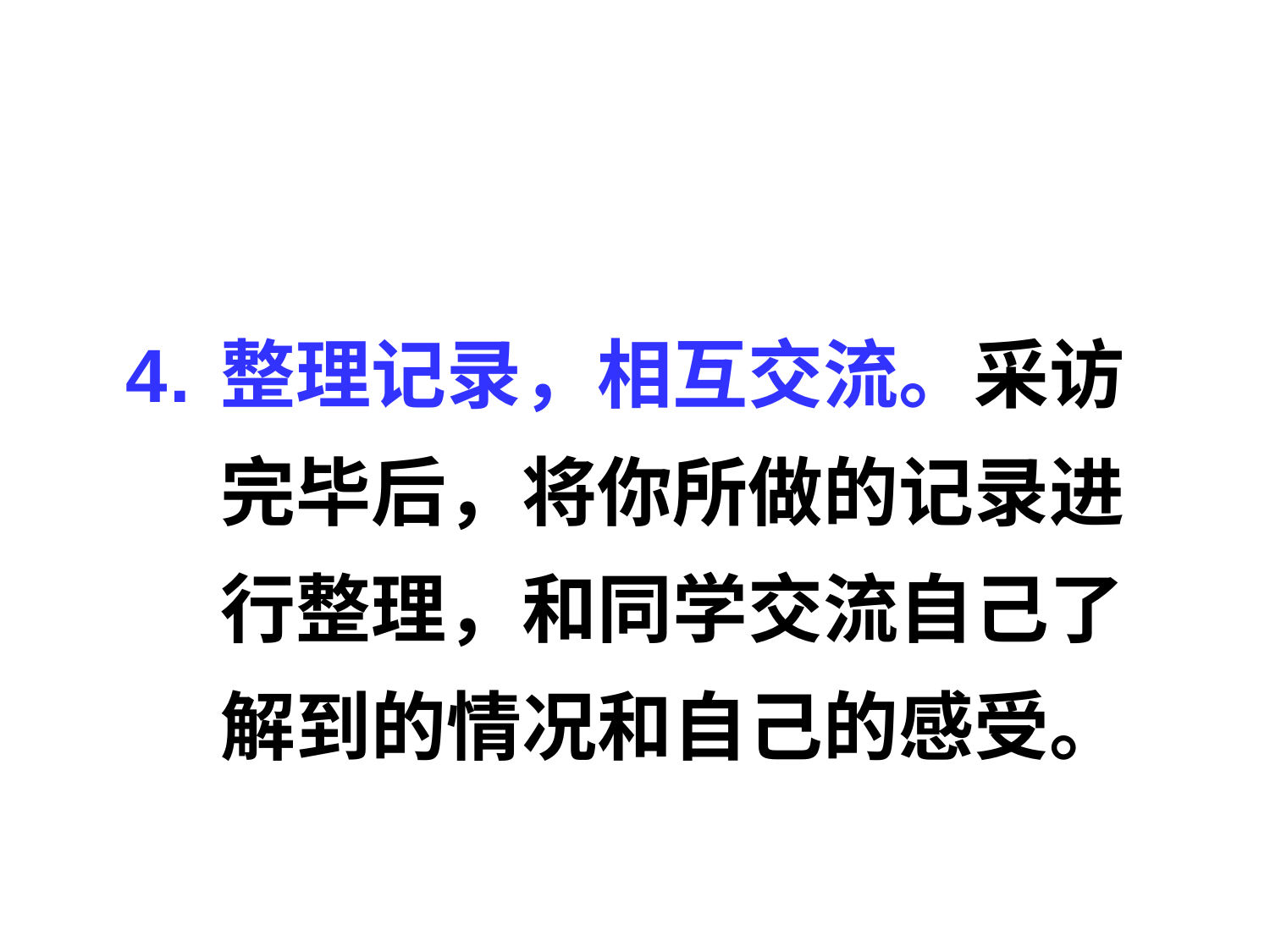

整理记录，相互交流。采访完毕后，将你所做的记录进行整理，和同学交流自己了解到的情况和自己的感受。